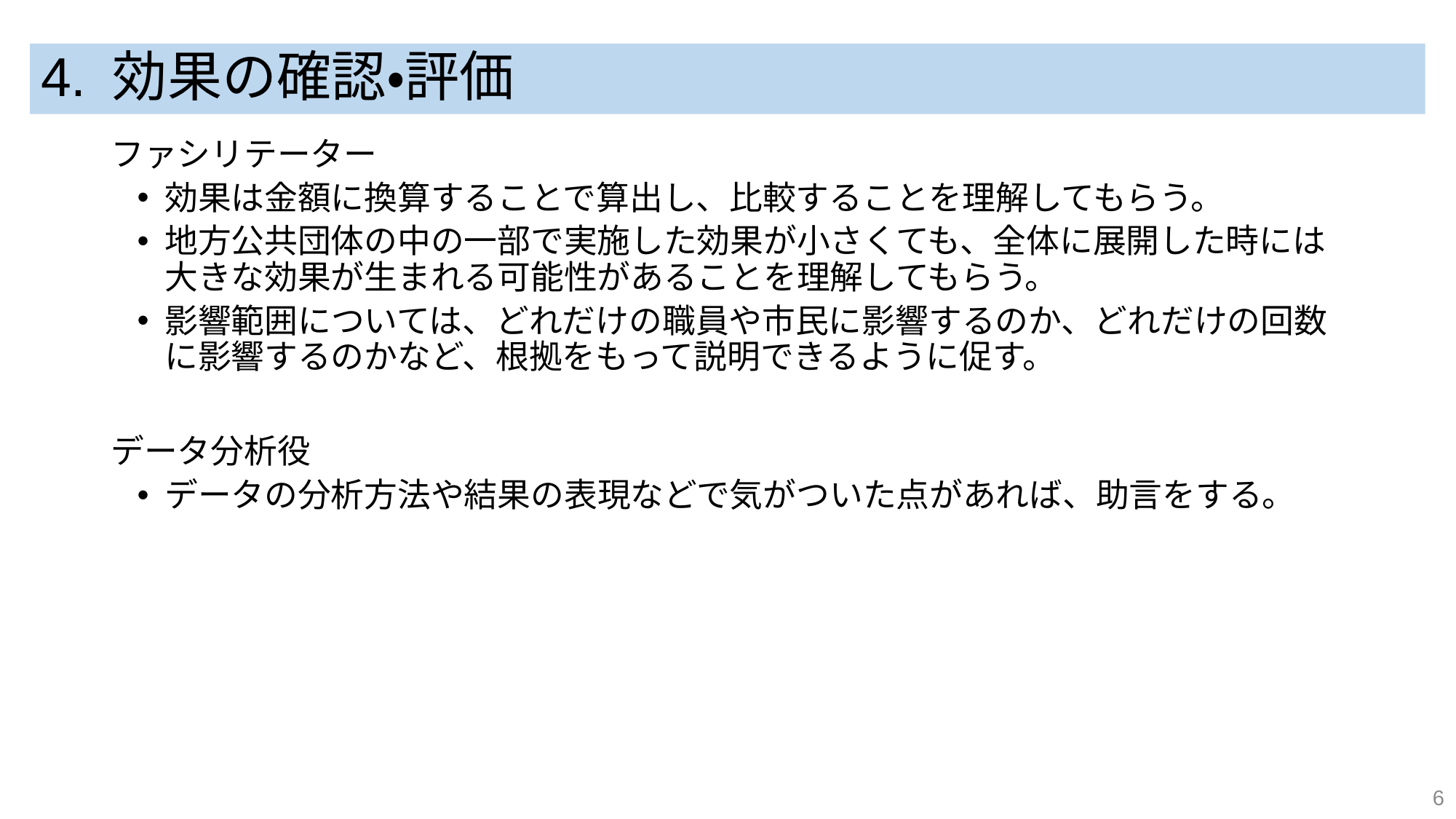

# 4. 効果の確認・評価
ファシリテーター
効果は金額に換算することで算出し、比較することを理解してもらう。
地方公共団体の中の一部で実施した効果が小さくても、全体に展開した時には大きな効果が生まれる可能性があることを理解してもらう。
影響範囲については、どれだけの職員や市民に影響するのか、どれだけの回数に影響するのかなど、根拠をもって説明できるように促す。

データ分析役
データの分析方法や結果の表現などで気がついた点があれば、助言をする。
6